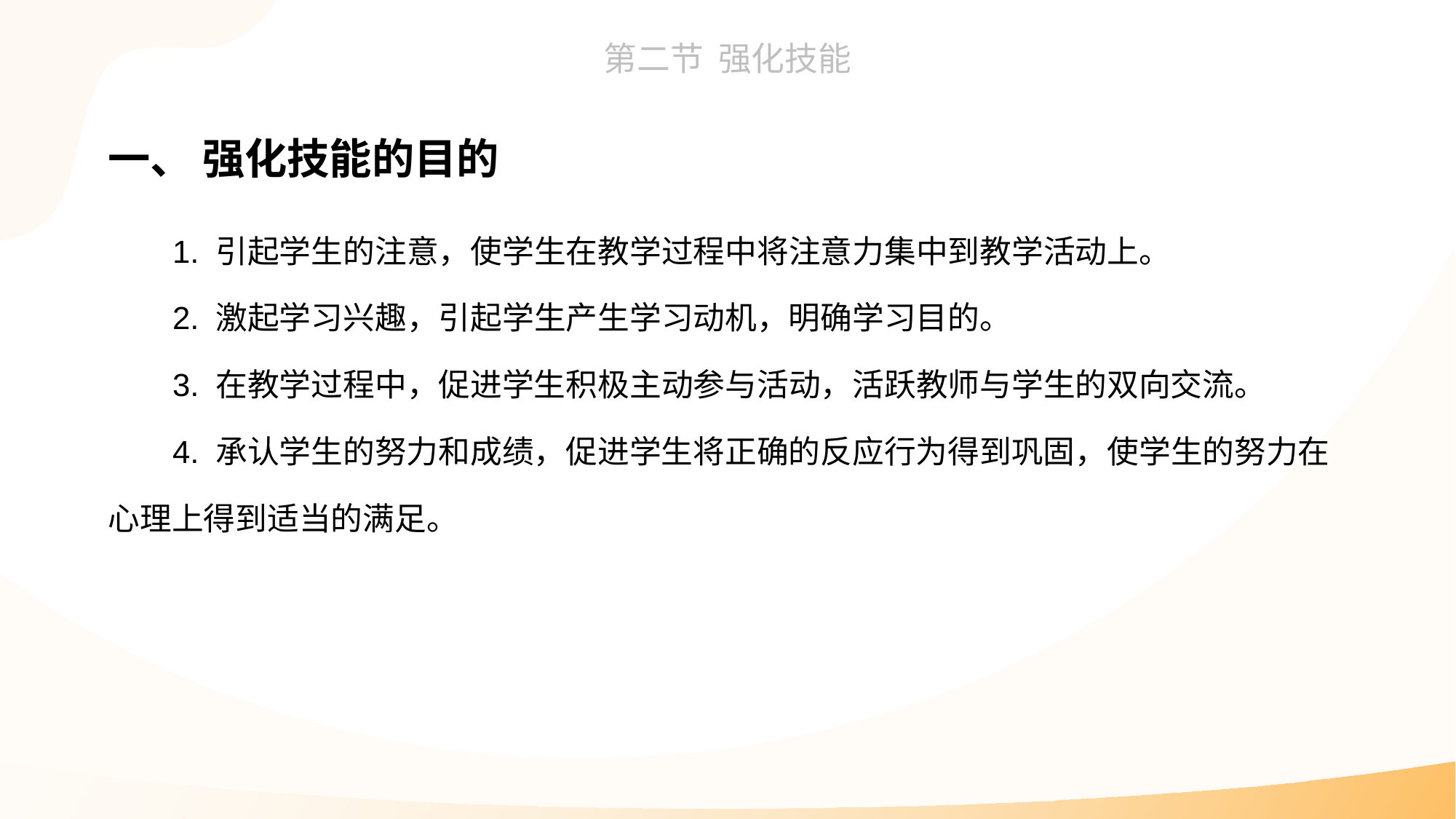

一、 强化技能的目的
1. 引起学生的注意，使学生在教学过程中将注意力集中到教学活动上。
2. 激起学习兴趣，引起学生产生学习动机，明确学习目的。
3. 在教学过程中，促进学生积极主动参与活动，活跃教师与学生的双向交流。
4. 承认学生的努力和成绩，促进学生将正确的反应行为得到巩固，使学生的努力在心理上得到适当的满足。